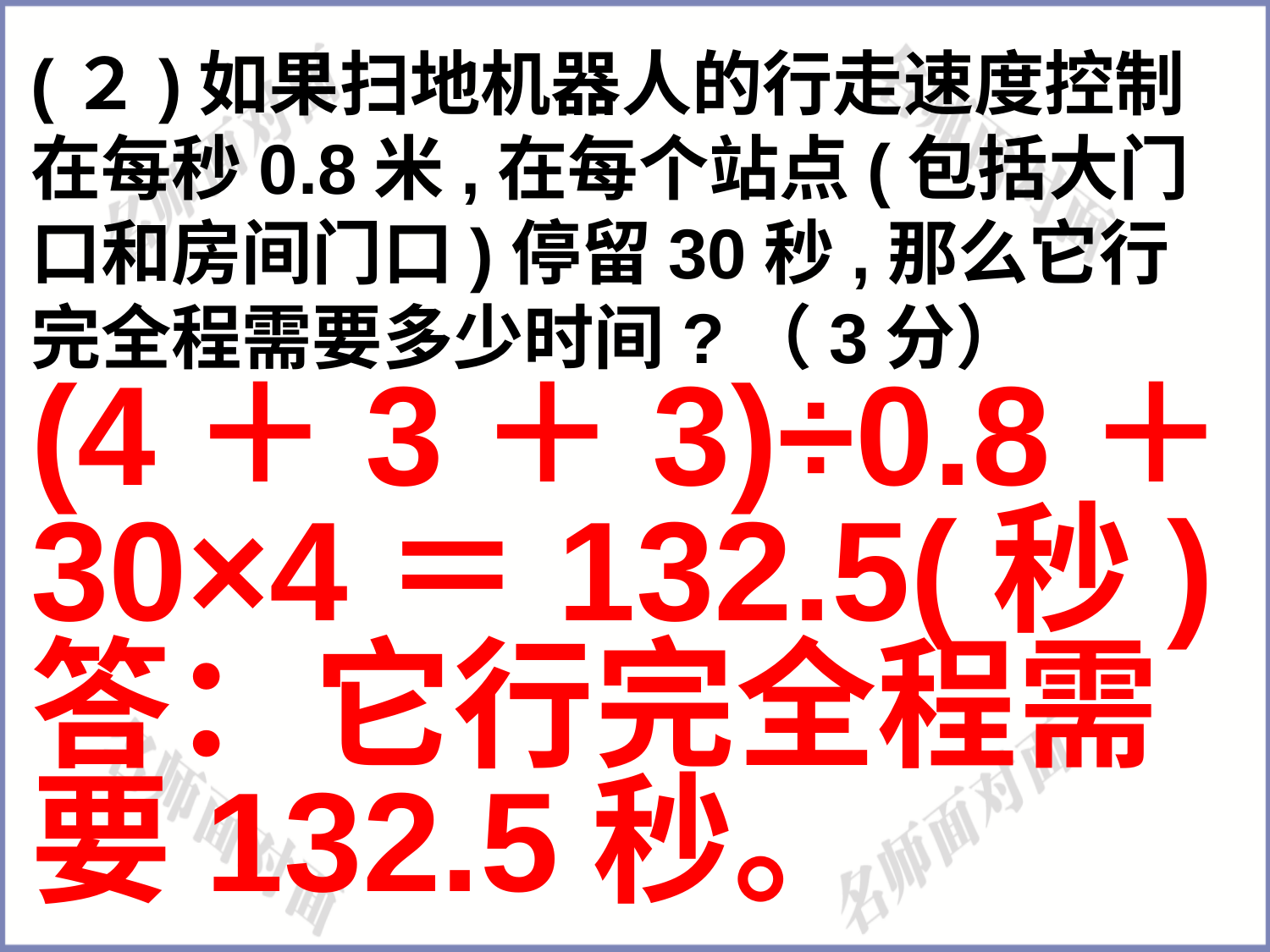

(２)如果扫地机器人的行走速度控制在每秒0.8米,在每个站点(包括大门口和房间门口)停留30秒,那么它行完全程需要多少时间?（3分）
(4＋3＋3)÷0.8＋30×4＝132.5(秒)
答：它行完全程需要132.5秒。